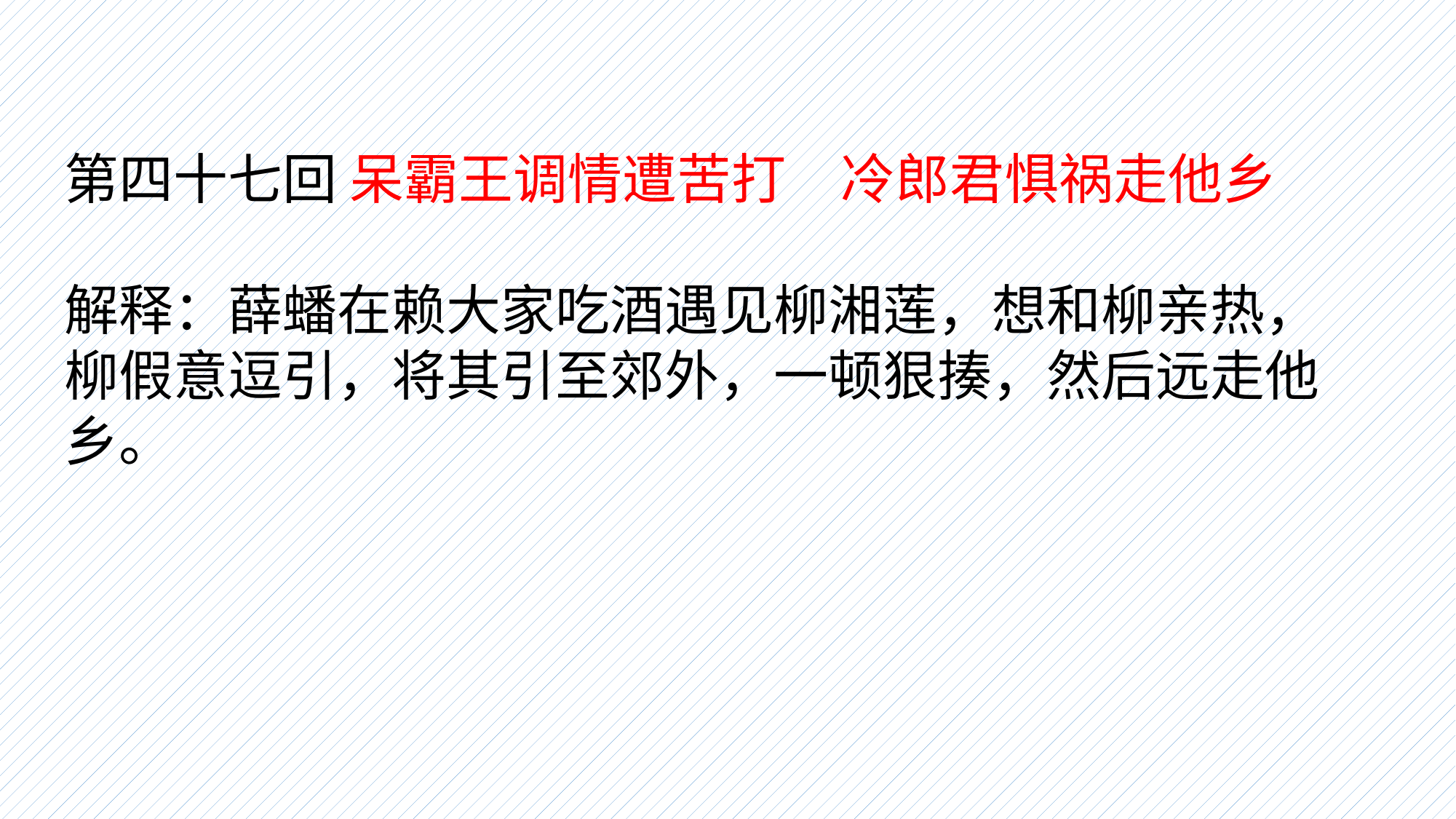

第四十七回 呆霸王调情遭苦打　冷郎君惧祸走他乡

解释：薛蟠在赖大家吃酒遇见柳湘莲，想和柳亲热，柳假意逗引，将其引至郊外，一顿狠揍，然后远走他乡。